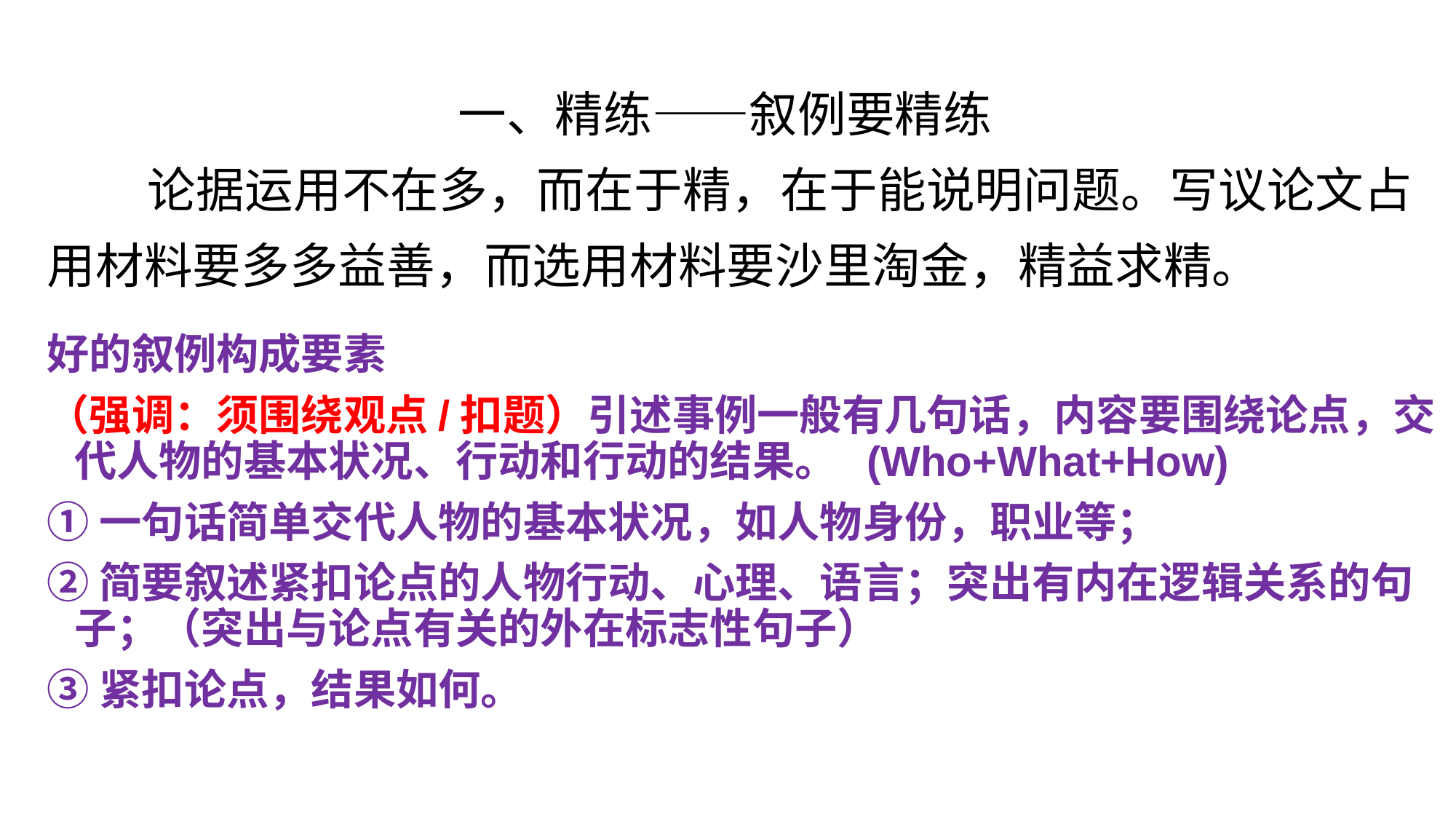

一、精练——叙例要精练
        论据运用不在多，而在于精，在于能说明问题。写议论文占用材料要多多益善，而选用材料要沙里淘金，精益求精。
好的叙例构成要素
（强调：须围绕观点/扣题）引述事例一般有几句话，内容要围绕论点，交代人物的基本状况、行动和行动的结果。  (Who+What+How)
①一句话简单交代人物的基本状况，如人物身份，职业等；
②简要叙述紧扣论点的人物行动、心理、语言；突出有内在逻辑关系的句子；（突出与论点有关的外在标志性句子）
③紧扣论点，结果如何。